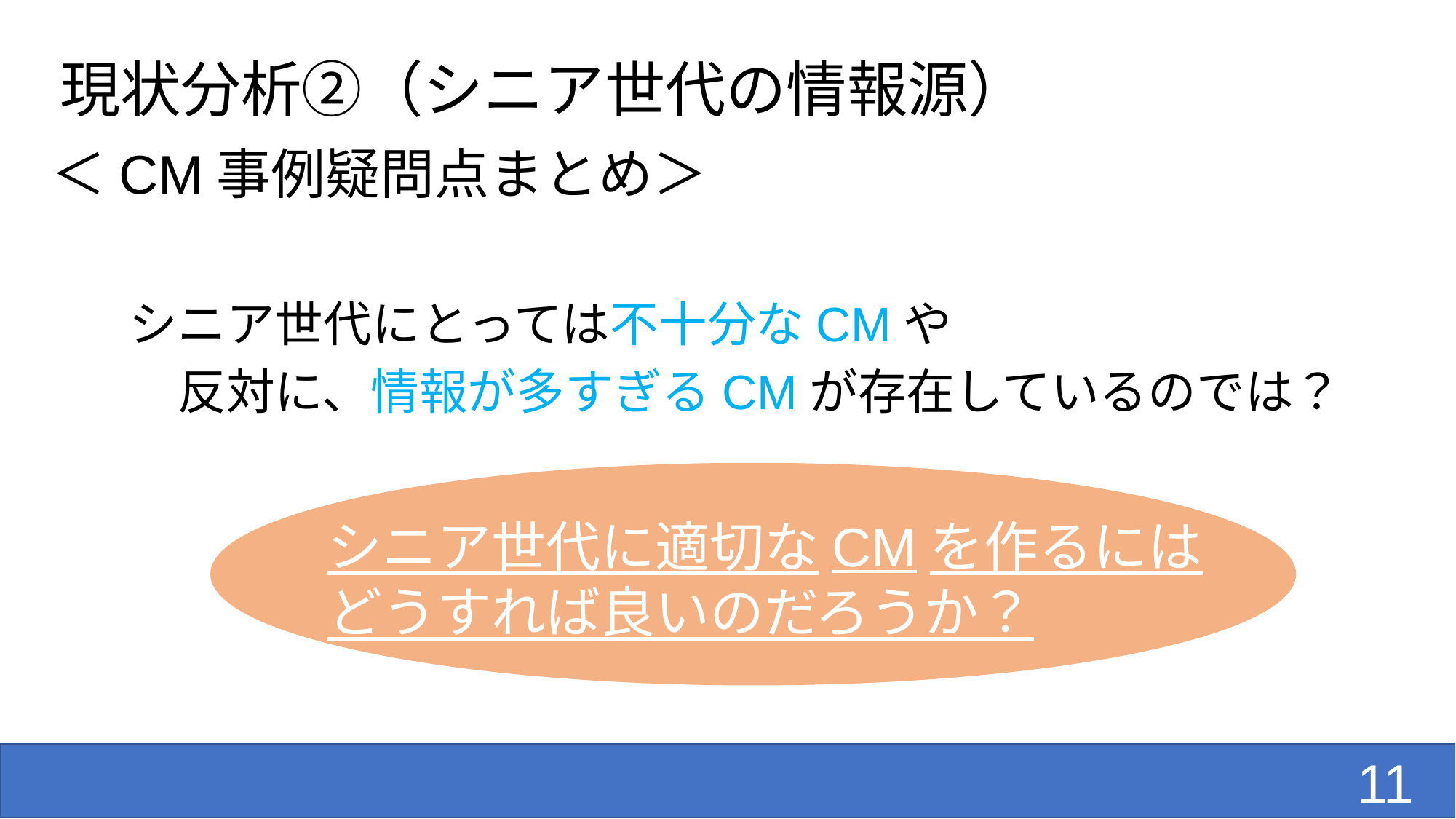

現状分析②（シニア世代の情報源）

＜CM事例疑問点まとめ＞
シニア世代にとっては不十分なCMや
　反対に、情報が多すぎるCMが存在しているのでは？

シニア世代に適切なCMを作るには
どうすれば良いのだろうか？
11